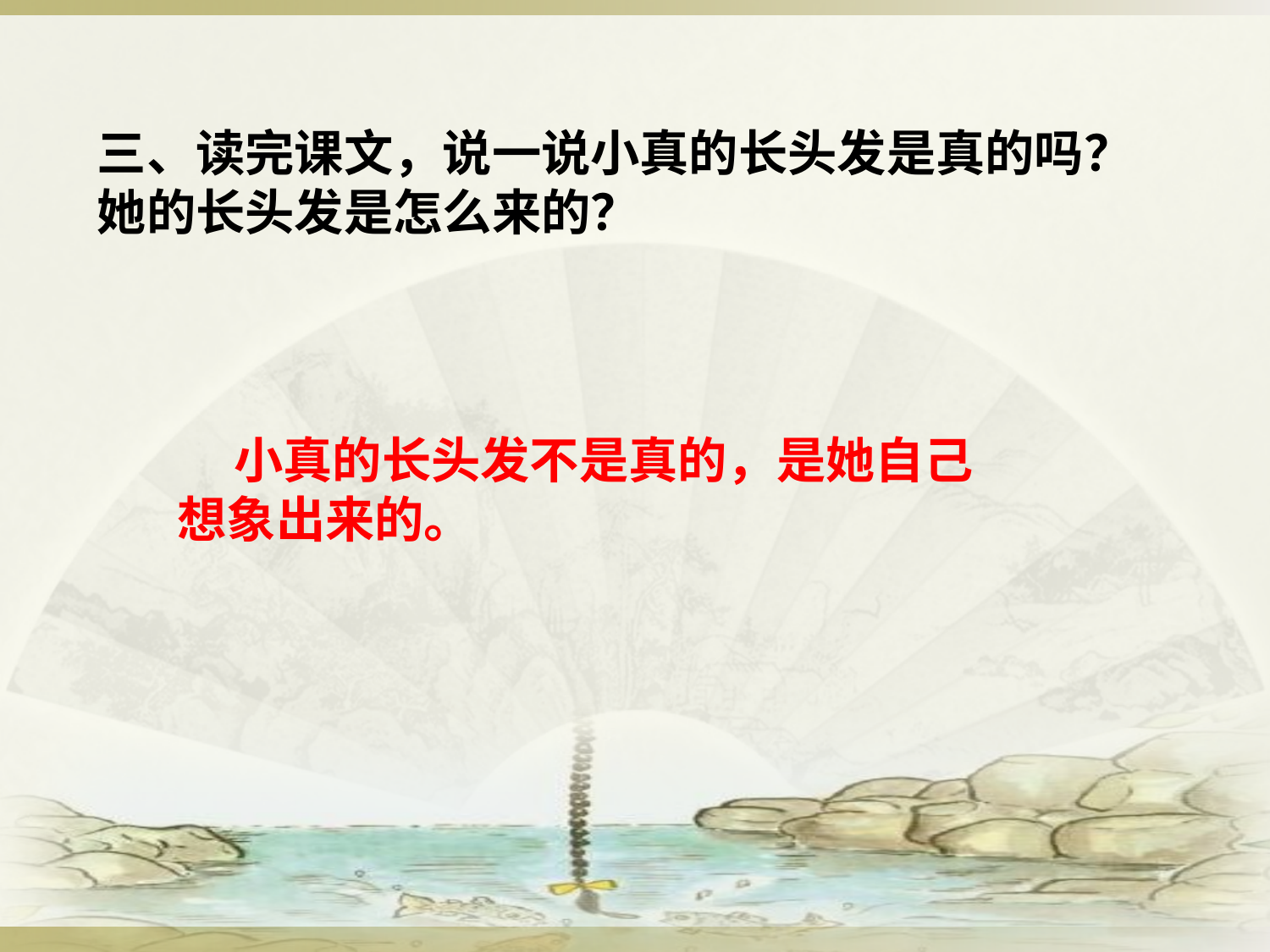

三、读完课文，说一说小真的长头发是真的吗？她的长头发是怎么来的？
    小真的长头发不是真的，是她自己想象出来的。